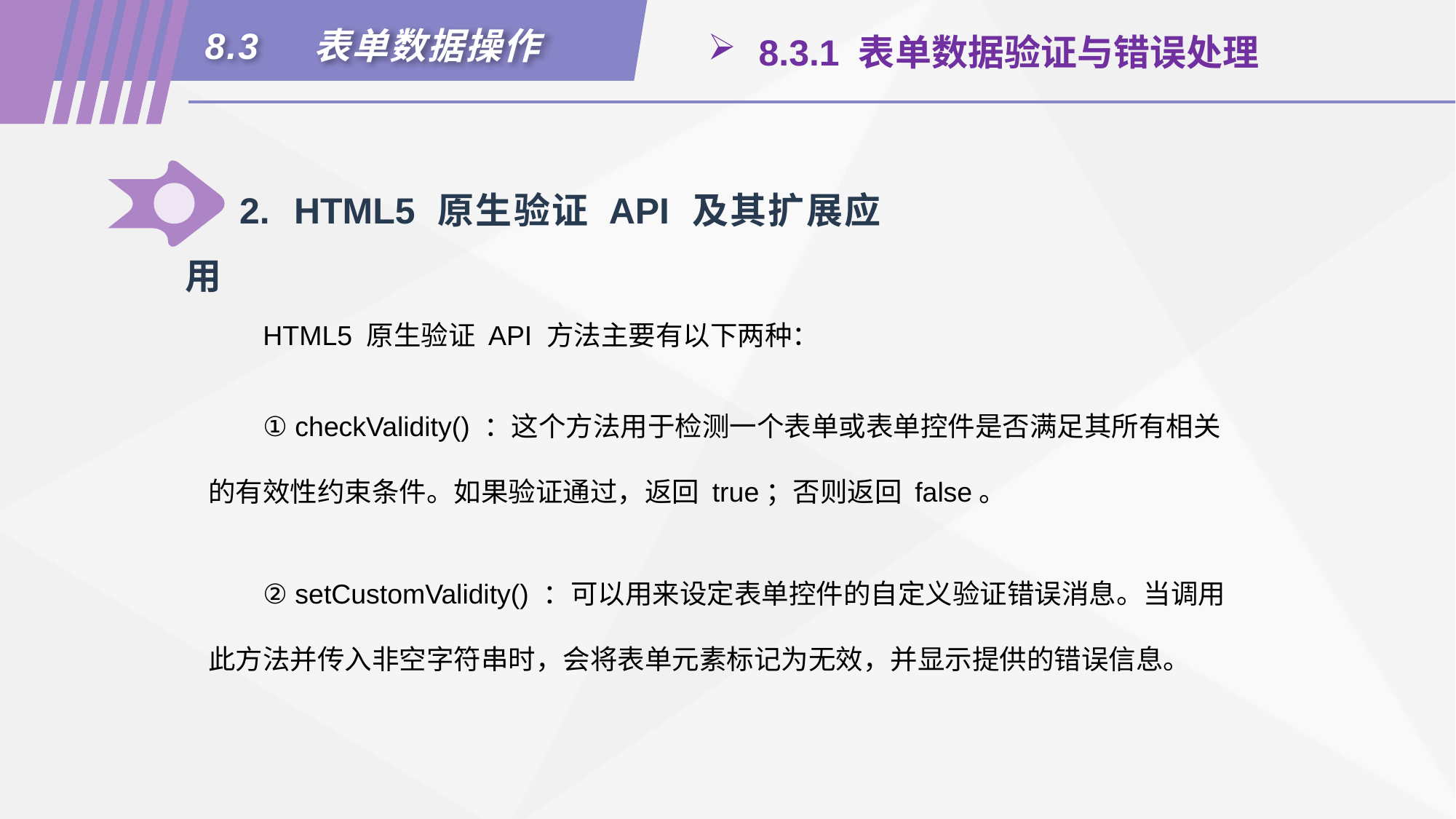

8.3	表单数据操作
 8.3.1 表单数据验证与错误处理

2.	HTML5 原生验证 API 及其扩展应用
HTML5 原生验证 API 方法主要有以下两种：

① checkValidity() ：这个方法用于检测一个表单或表单控件是否满足其所有相关的有效性约束条件。如果验证通过，返回 true；否则返回 false。

② setCustomValidity() ：可以用来设定表单控件的自定义验证错误消息。当调用此方法并传入非空字符串时，会将表单元素标记为无效，并显示提供的错误信息。